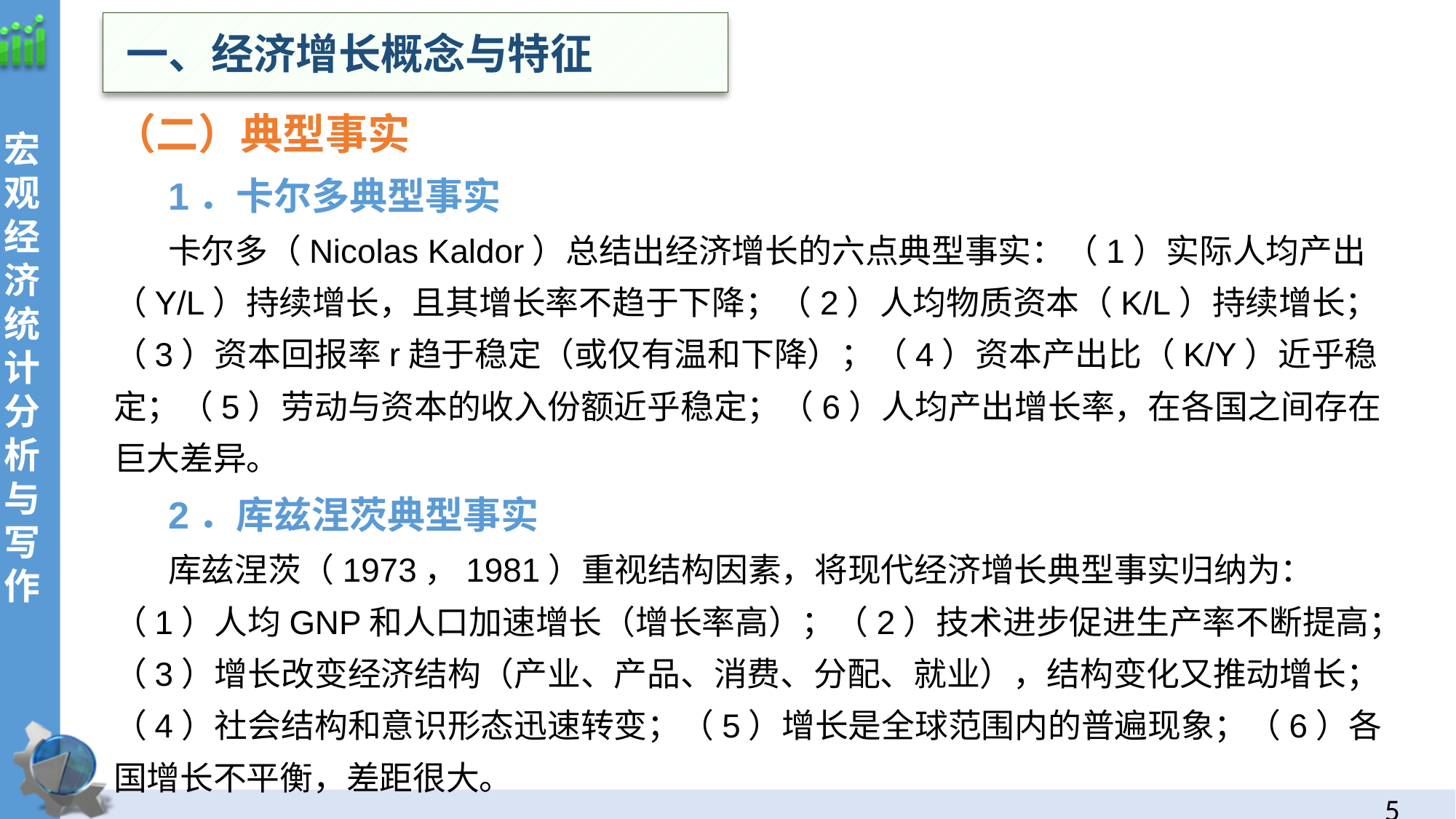

一、经济增长概念与特征
（二）典型事实
1．卡尔多典型事实
卡尔多（Nicolas Kaldor）总结出经济增长的六点典型事实：（1）实际人均产出（Y/L）持续增长，且其增长率不趋于下降；（2）人均物质资本（K/L）持续增长；（3）资本回报率r趋于稳定（或仅有温和下降）；（4）资本产出比（K/Y）近乎稳定；（5）劳动与资本的收入份额近乎稳定；（6）人均产出增长率，在各国之间存在巨大差异。
2．库兹涅茨典型事实
库兹涅茨（1973，1981）重视结构因素，将现代经济增长典型事实归纳为：（1）人均GNP和人口加速增长（增长率高）；（2）技术进步促进生产率不断提高；（3）增长改变经济结构（产业、产品、消费、分配、就业），结构变化又推动增长；（4）社会结构和意识形态迅速转变；（5）增长是全球范围内的普遍现象；（6）各国增长不平衡，差距很大。

5